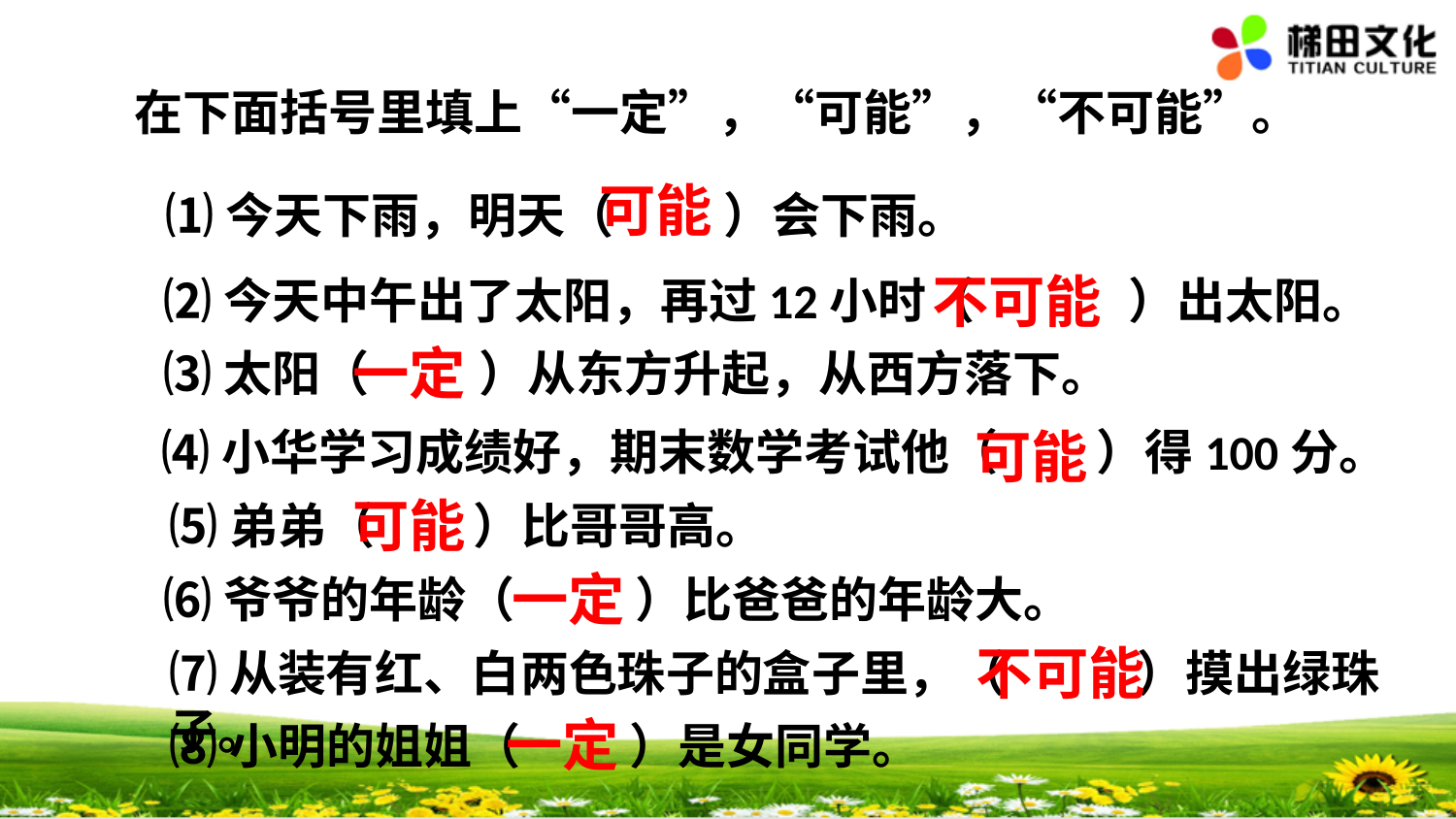

在下面括号里填上“一定”，“可能”，“不可能”。
可能
⑴今天下雨，明天（          ）会下雨。
不可能
⑵今天中午出了太阳，再过12小时（              ）出太阳。
一定
⑶太阳（          ）从东方升起，从西方落下。
可能
⑷小华学习成绩好，期末数学考试他（         ）得100分。
可能
⑸弟弟（         ）比哥哥高。
一定
⑹爷爷的年龄（           ）比爸爸的年龄大。
不可能
⑺从装有红、白两色珠子的盒子里，（            ）摸出绿珠子。
一定
⑻小明的姐姐（          ）是女同学。